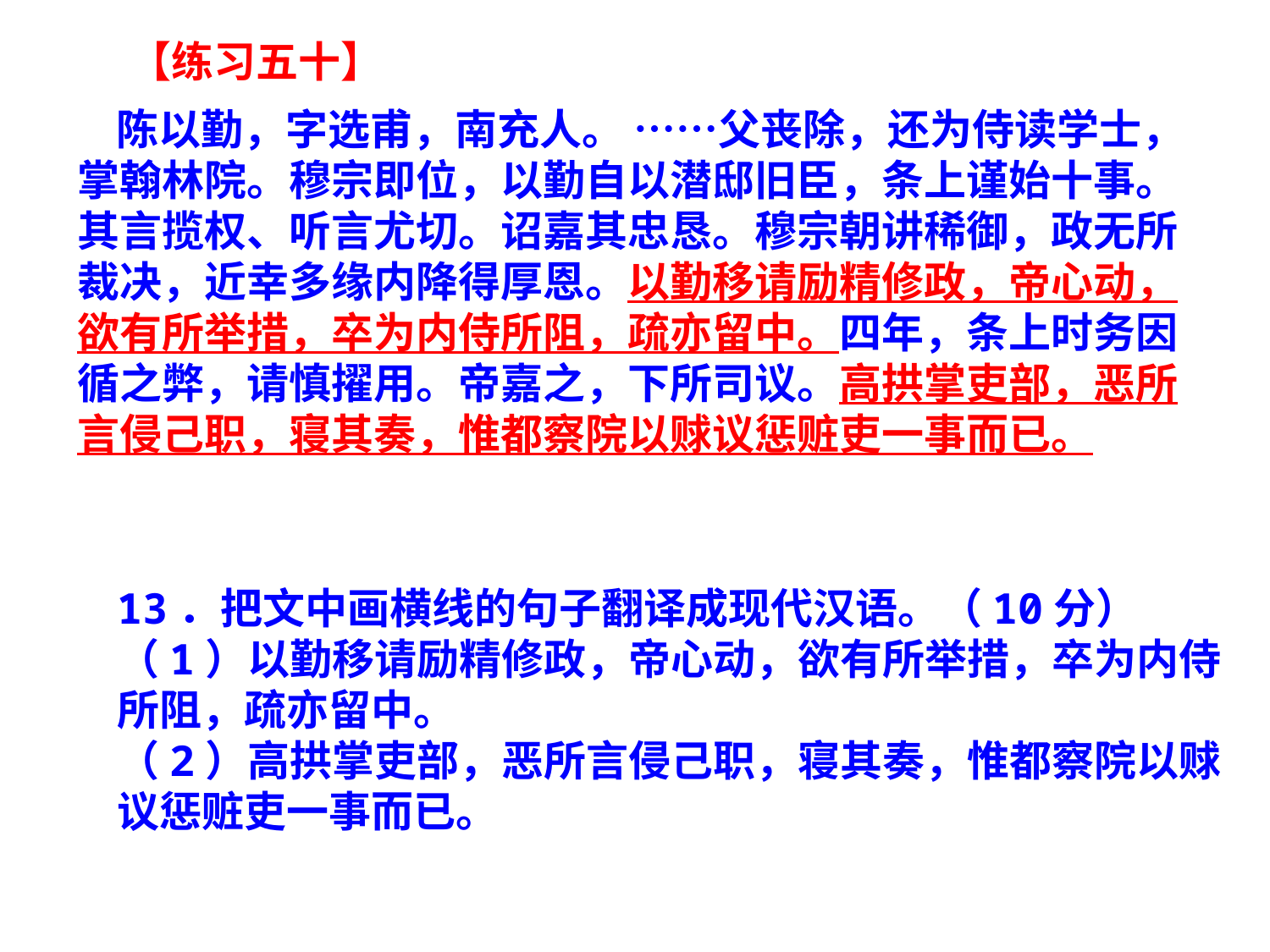

【练习五十】
   陈以勤，字选甫，南充人。 ……父丧除，还为侍读学士，掌翰林院。穆宗即位，以勤自以潜邸旧臣，条上谨始十事。其言揽权、听言尤切。诏嘉其忠恳。穆宗朝讲稀御，政无所裁决，近幸多缘内降得厚恩。以勤移请励精修政，帝心动，欲有所举措，卒为内侍所阻，疏亦留中。四年，条上时务因循之弊，请慎擢用。帝嘉之，下所司议。高拱掌吏部，恶所言侵己职，寝其奏，惟都察院以赇议惩赃吏一事而已。
13．把文中画横线的句子翻译成现代汉语。（10分）
（1）以勤移请励精修政，帝心动，欲有所举措，卒为内侍所阻，疏亦留中。
（2）高拱掌吏部，恶所言侵己职，寝其奏，惟都察院以赇议惩赃吏一事而已。